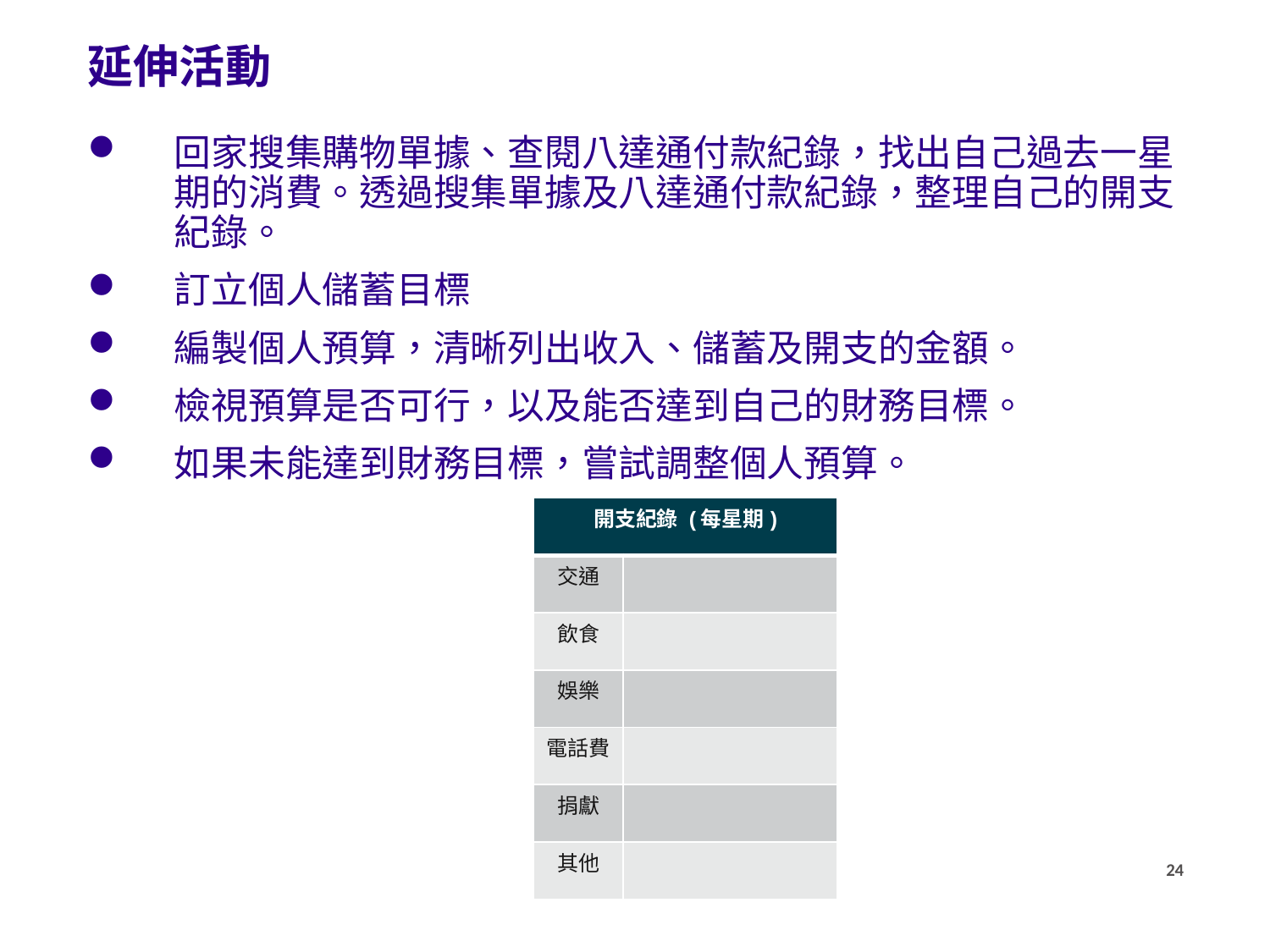

延伸活動
回家搜集購物單據、查閱八達通付款紀錄，找出自己過去一星期的消費。透過搜集單據及八達通付款紀錄，整理自己的開支紀錄。
訂立個人儲蓄目標
編製個人預算，清晰列出收入、儲蓄及開支的金額。
檢視預算是否可行，以及能否達到自己的財務目標。
如果未能達到財務目標，嘗試調整個人預算。
| 開支紀錄 (每星期) |  |
| --- | --- |
| 交通 |  |
| 飲食 |  |
| 娛樂 |  |
| 電話費 |  |
| 捐獻 |  |
| 其他 |  |